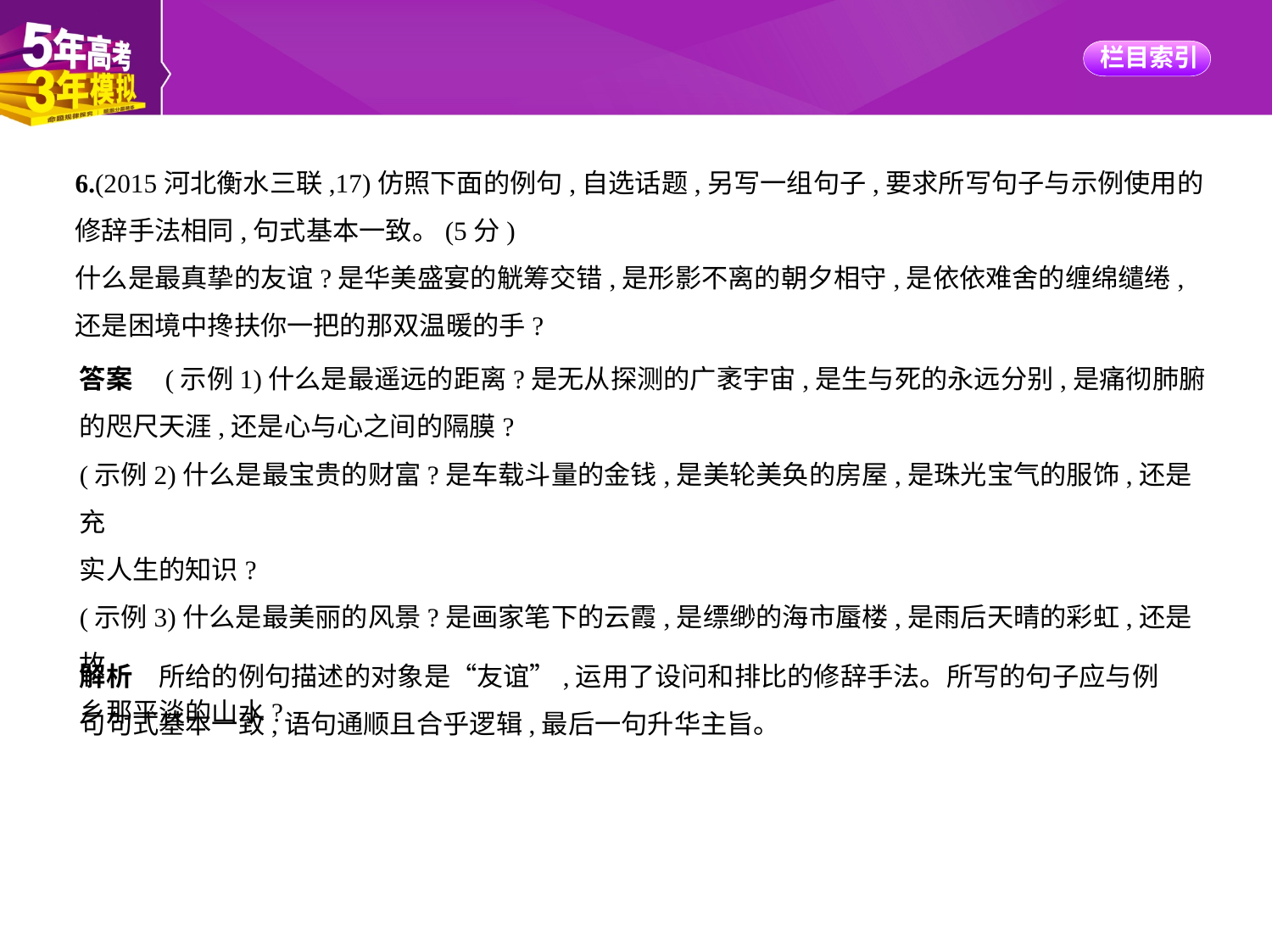

6.(2015河北衡水三联,17)仿照下面的例句,自选话题,另写一组句子,要求所写句子与示例使用的
修辞手法相同,句式基本一致。(5分)
什么是最真挚的友谊?是华美盛宴的觥筹交错,是形影不离的朝夕相守,是依依难舍的缠绵缱绻,
还是困境中搀扶你一把的那双温暖的手?
答案　(示例1)什么是最遥远的距离?是无从探测的广袤宇宙,是生与死的永远分别,是痛彻肺腑
的咫尺天涯,还是心与心之间的隔膜?
(示例2)什么是最宝贵的财富?是车载斗量的金钱,是美轮美奂的房屋,是珠光宝气的服饰,还是充
实人生的知识?
(示例3)什么是最美丽的风景?是画家笔下的云霞,是缥缈的海市蜃楼,是雨后天晴的彩虹,还是故
乡那平淡的山水?
解析　所给的例句描述的对象是“友谊”,运用了设问和排比的修辞手法。所写的句子应与例
句句式基本一致,语句通顺且合乎逻辑,最后一句升华主旨。